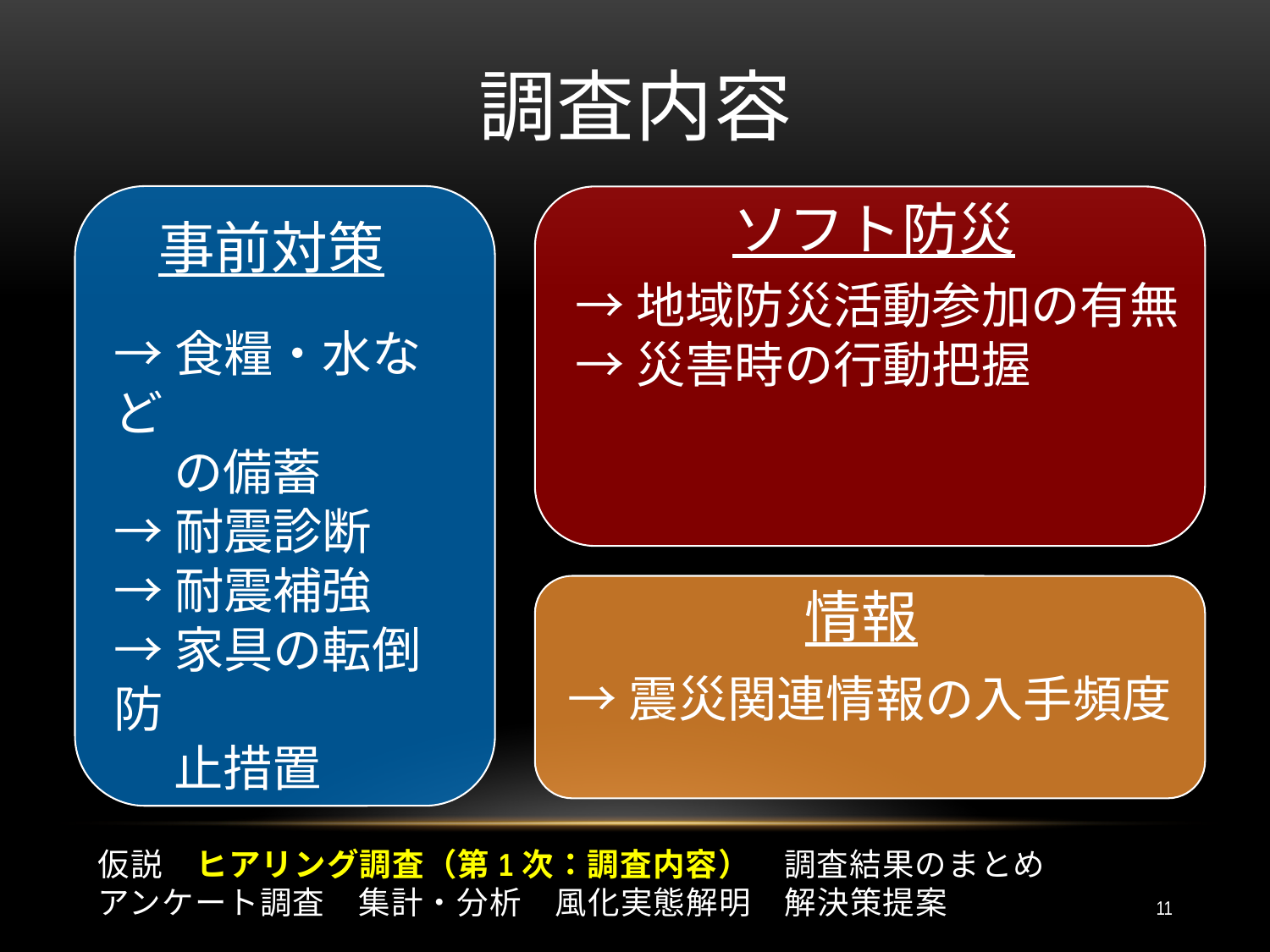

# 調査内容

ソフト防災
事前対策
→地域防災活動参加の有無
→災害時の行動把握
→食糧・水など
　 の備蓄
→耐震診断
→耐震補強
→家具の転倒防
　 止措置

情報

→震災関連情報の入手頻度
仮説　ヒアリング調査（第1次：調査内容）　調査結果のまとめ
アンケート調査　集計・分析　風化実態解明　解決策提案
11